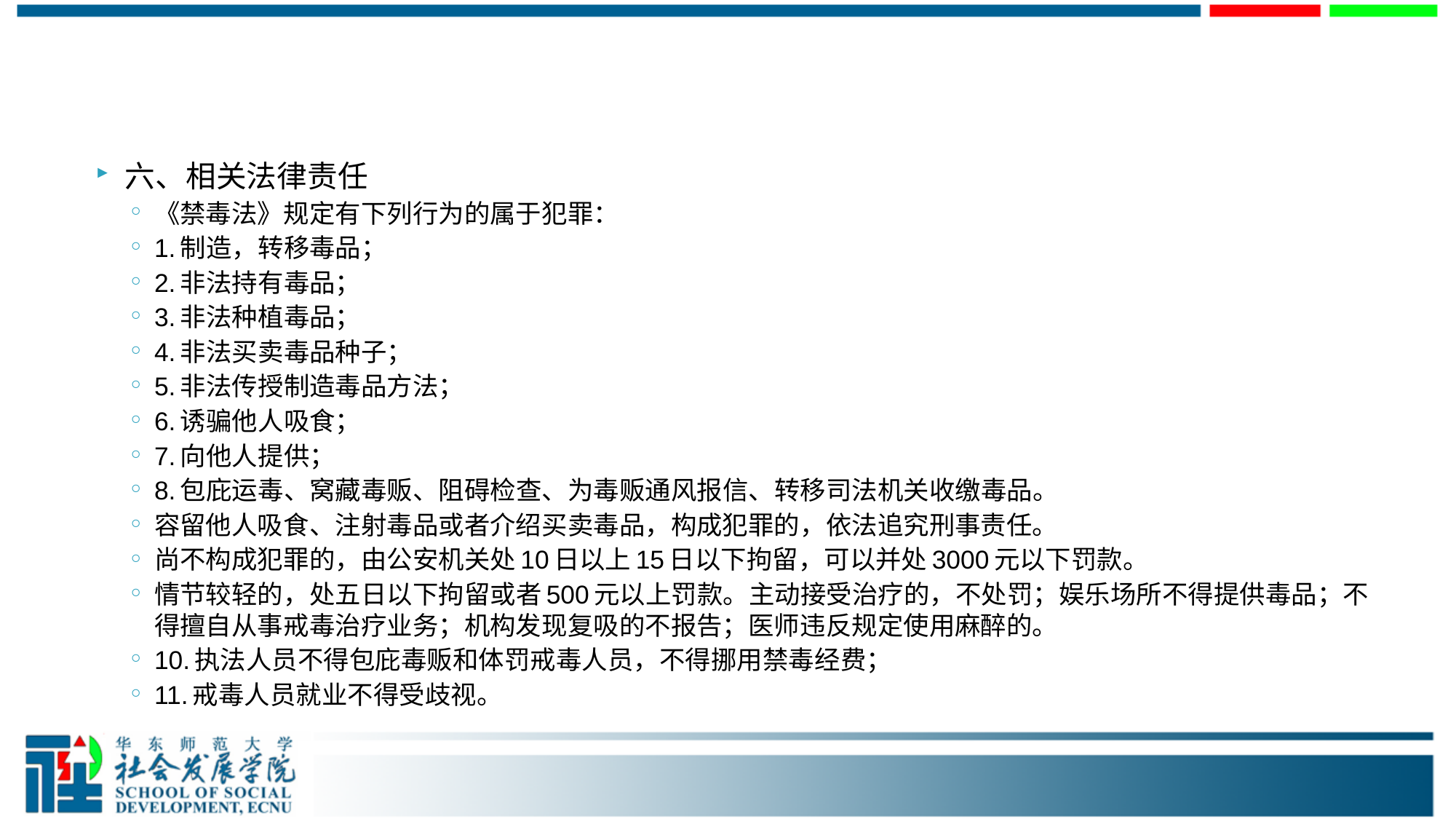

#
六、相关法律责任
《禁毒法》规定有下列行为的属于犯罪：
1.制造，转移毒品；
2.非法持有毒品；
3.非法种植毒品；
4.非法买卖毒品种子；
5.非法传授制造毒品方法；
6.诱骗他人吸食；
7.向他人提供；
8.包庇运毒、窝藏毒贩、阻碍检查、为毒贩通风报信、转移司法机关收缴毒品。
容留他人吸食、注射毒品或者介绍买卖毒品，构成犯罪的，依法追究刑事责任。
尚不构成犯罪的，由公安机关处10日以上15日以下拘留，可以并处3000元以下罚款。
情节较轻的，处五日以下拘留或者500元以上罚款。主动接受治疗的，不处罚；娱乐场所不得提供毒品；不得擅自从事戒毒治疗业务；机构发现复吸的不报告；医师违反规定使用麻醉的。
10.执法人员不得包庇毒贩和体罚戒毒人员，不得挪用禁毒经费；
11.戒毒人员就业不得受歧视。